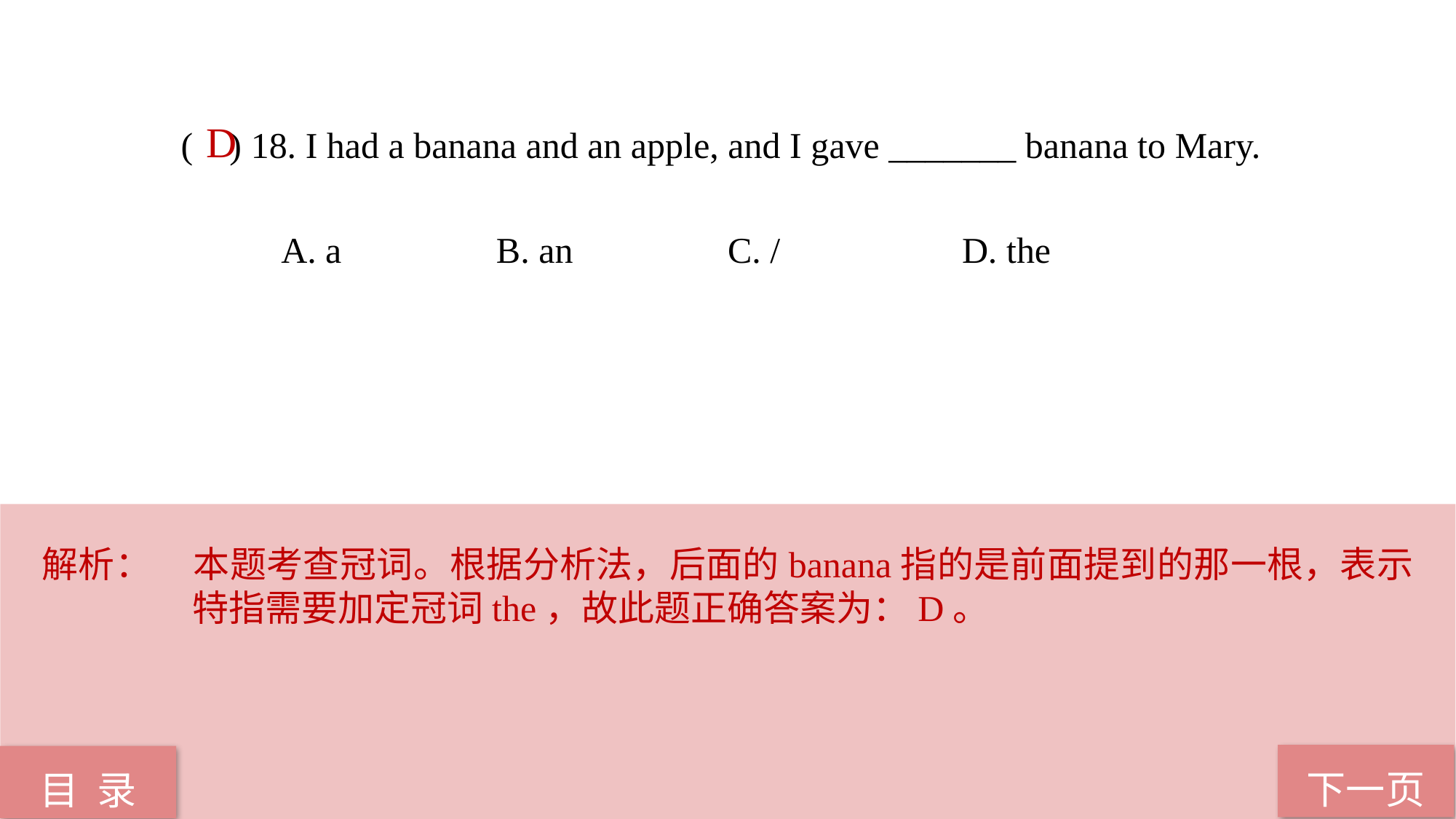

(    ) 18. I had a banana and an apple, and I gave _______ banana to Mary.

           A. a                 B. an                 C. /                    D. the

D
解析：	本题考查冠词。根据分析法，后面的banana指的是前面提到的那一根，表示特指需要加定冠词the，故此题正确答案为：D。